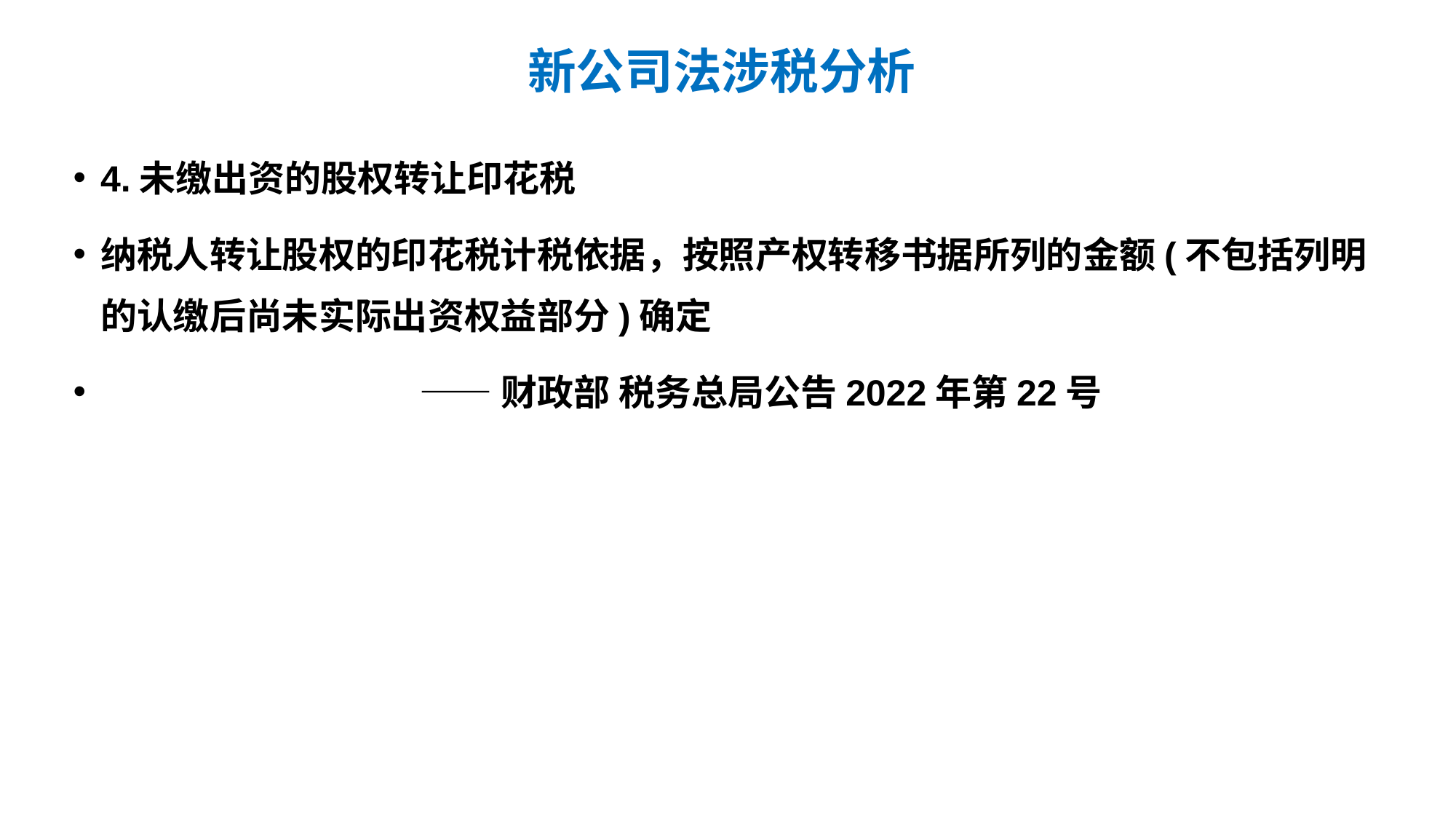

# 新公司法涉税分析
4.未缴出资的股权转让印花税
纳税人转让股权的印花税计税依据，按照产权转移书据所列的金额(不包括列明的认缴后尚未实际出资权益部分)确定
                                       ——财政部 税务总局公告2022年第22号